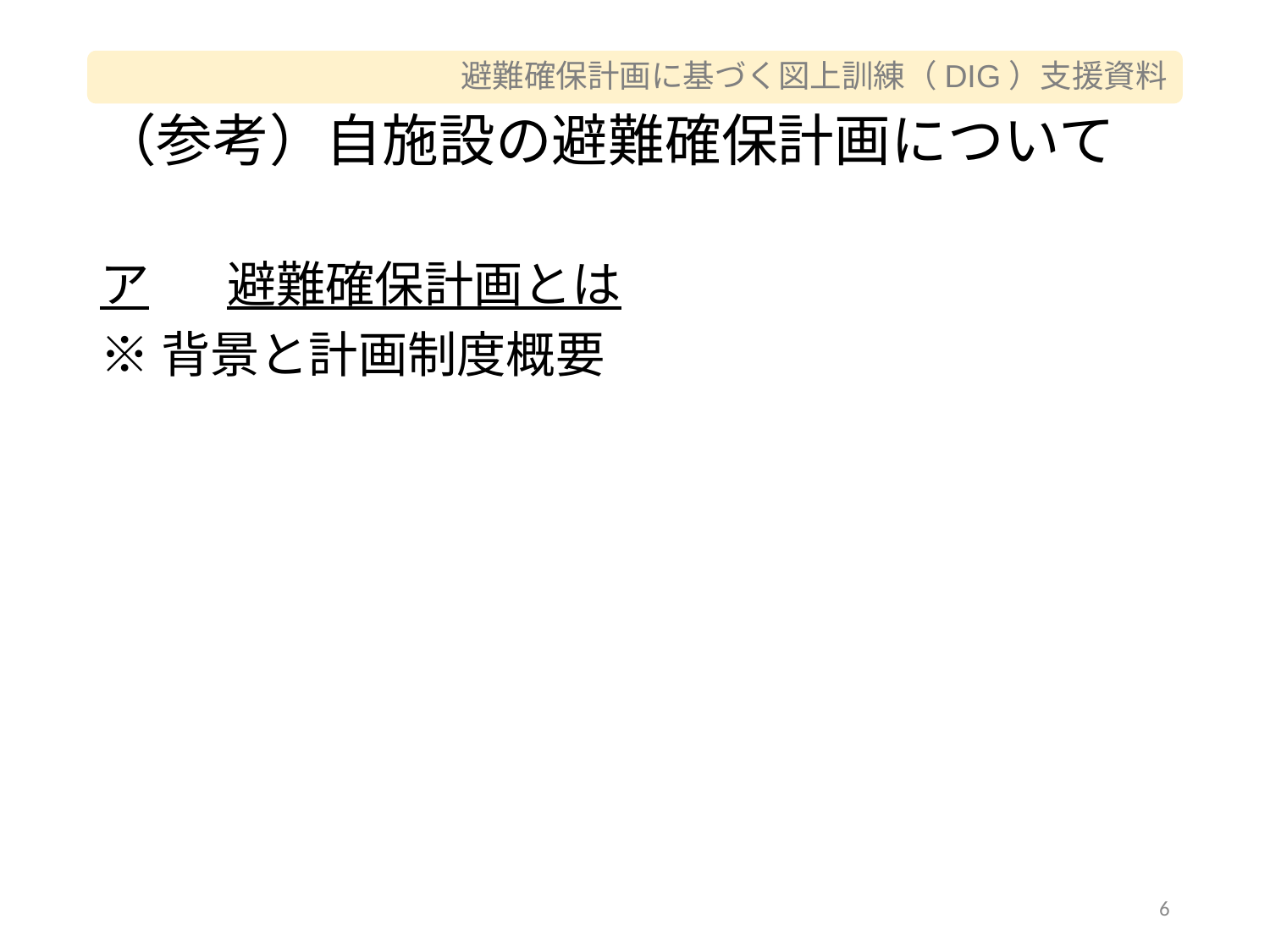

# （参考）自施設の避難確保計画について
ア	避難確保計画とは
※背景と計画制度概要

6